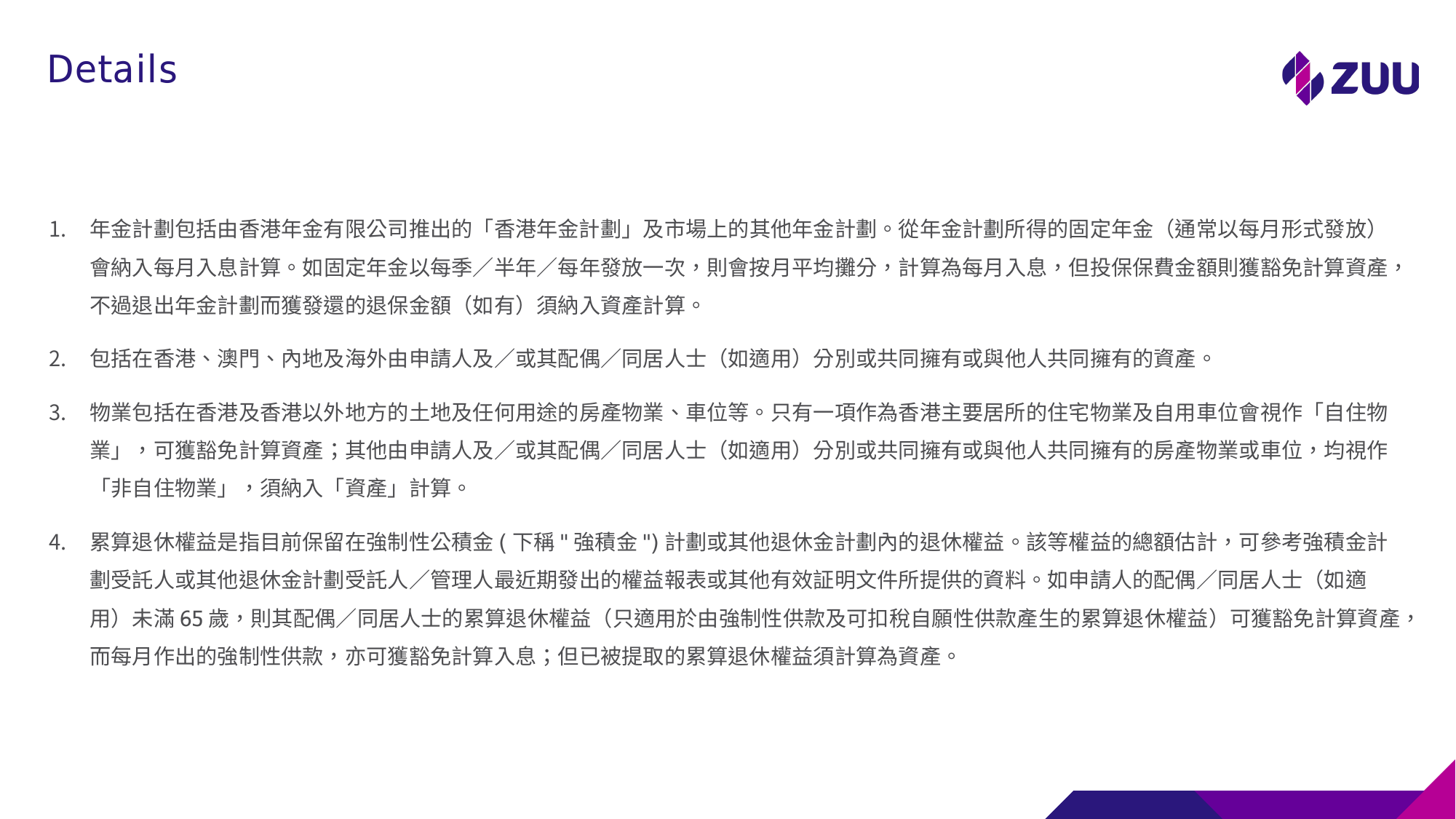

# Details

年金計劃包括由香港年金有限公司推出的「香港年金計劃」及市場上的其他年金計劃。從年金計劃所得的固定年金（通常以每月形式發放）會納入每月入息計算。如固定年金以每季／半年／每年發放一次，則會按月平均攤分，計算為每月入息，但投保保費金額則獲豁免計算資產，不過退出年金計劃而獲發還的退保金額（如有）須納入資產計算。
包括在香港、澳門、內地及海外由申請人及／或其配偶／同居人士（如適用）分別或共同擁有或與他人共同擁有的資產。
物業包括在香港及香港以外地方的土地及任何用途的房產物業、車位等。只有一項作為香港主要居所的住宅物業及自用車位會視作「自住物業」，可獲豁免計算資產；其他由申請人及／或其配偶／同居人士（如適用）分別或共同擁有或與他人共同擁有的房產物業或車位，均視作「非自住物業」，須納入「資產」計算。
累算退休權益是指目前保留在強制性公積金(下稱"強積金")計劃或其他退休金計劃內的退休權益。該等權益的總額估計，可參考強積金計劃受託人或其他退休金計劃受託人／管理人最近期發出的權益報表或其他有效証明文件所提供的資料。如申請人的配偶／同居人士（如適用）未滿65歲，則其配偶／同居人士的累算退休權益（只適用於由強制性供款及可扣稅自願性供款產生的累算退休權益）可獲豁免計算資產，而每月作出的強制性供款，亦可獲豁免計算入息；但已被提取的累算退休權益須計算為資產。
8